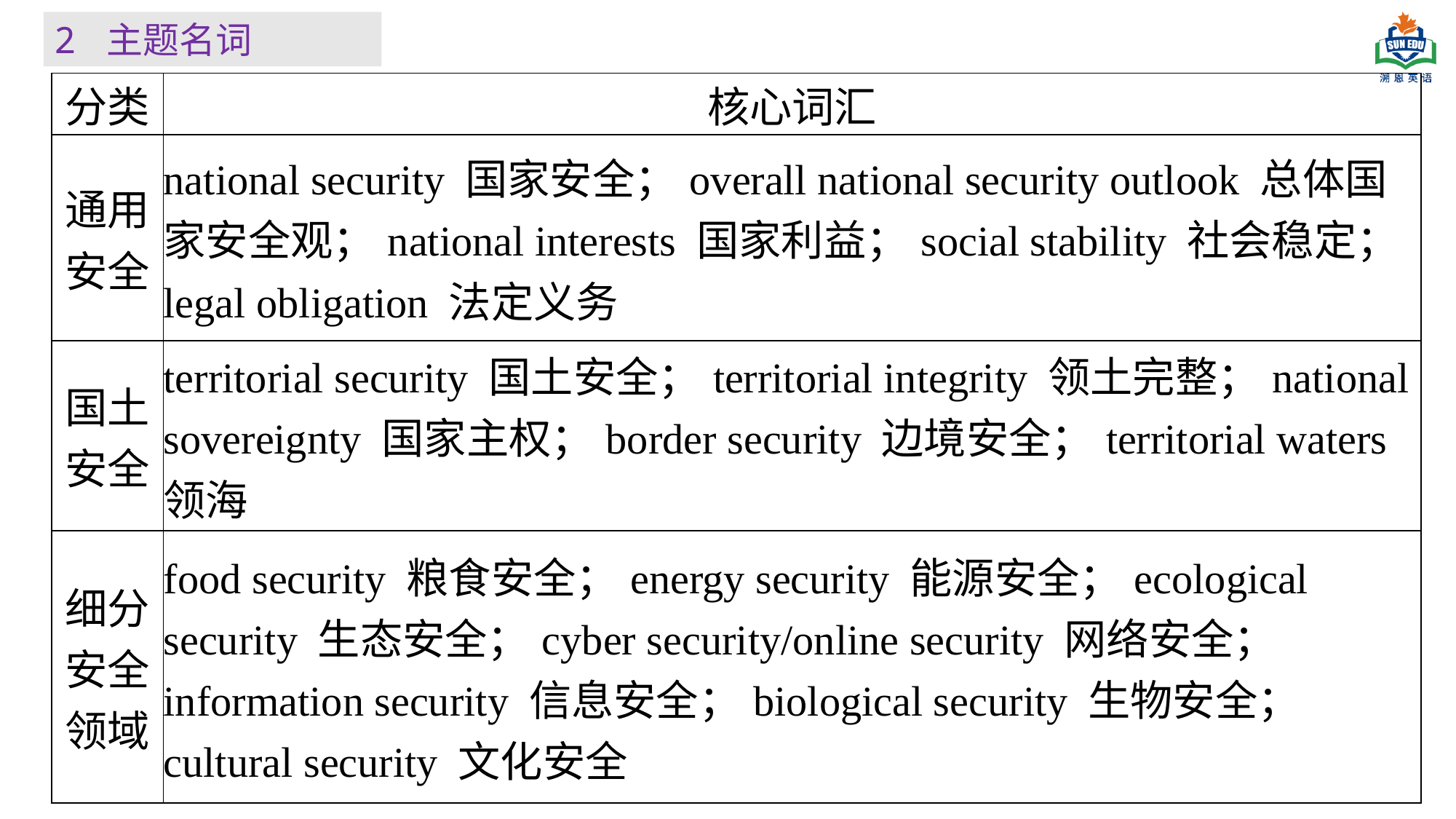

2 主题名词
| 分类 | 核心词汇 |
| --- | --- |
| 通用安全 | national security 国家安全；overall national security outlook 总体国家安全观；national interests 国家利益；social stability 社会稳定；legal obligation 法定义务 |
| 国土安全 | territorial security 国土安全；territorial integrity 领土完整；national sovereignty 国家主权；border security 边境安全；territorial waters 领海 |
| 细分安全领域 | food security 粮食安全；energy security 能源安全；ecological security 生态安全；cyber security/online security 网络安全；information security 信息安全；biological security 生物安全；cultural security 文化安全 |